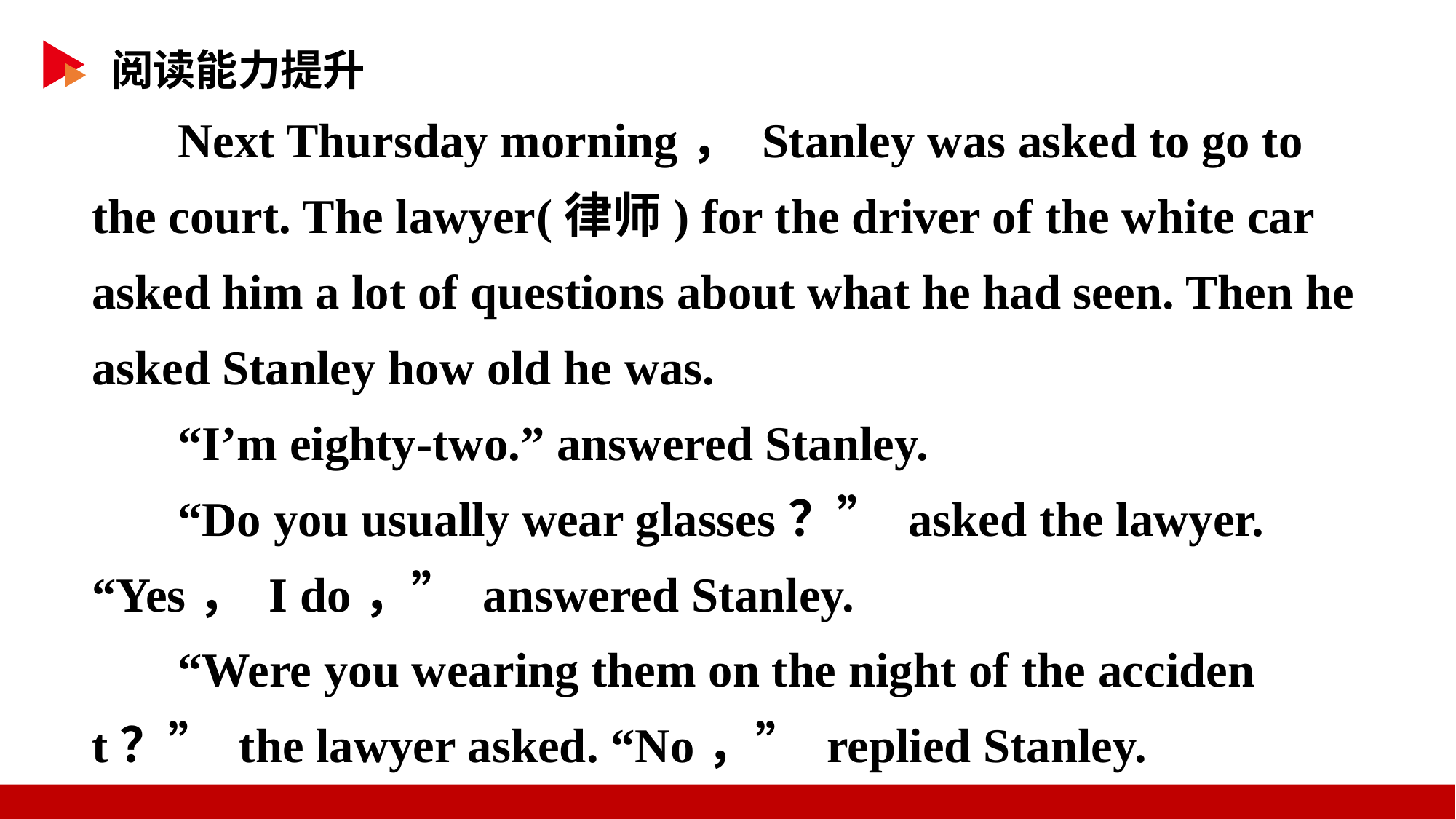

Next Thursday morning， Stanley was asked to go to the court. The lawyer(律师) for the driver of the white car asked him a lot of questions about what he had seen. Then he asked Stanley how old he was.
“I’m eighty-two.” answered Stanley.
“Do you usually wear glasses？” asked the lawyer. “Yes， I do，” answered Stanley.
“Were you wearing them on the night of the accident？” the lawyer asked. “No，” replied Stanley.